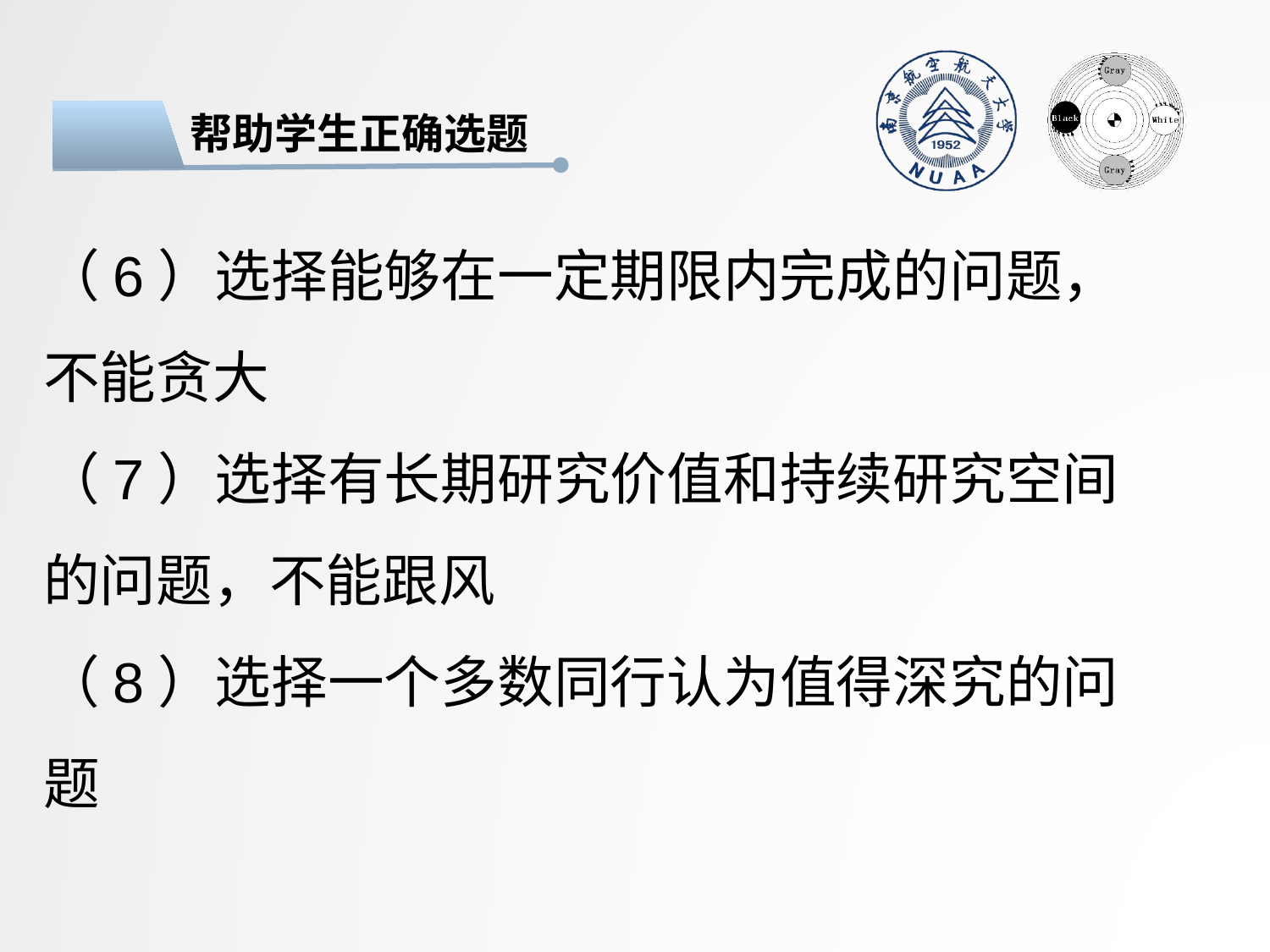

帮助学生正确选题
（6）选择能够在一定期限内完成的问题，不能贪大
（7）选择有长期研究价值和持续研究空间的问题，不能跟风
（8）选择一个多数同行认为值得深究的问题